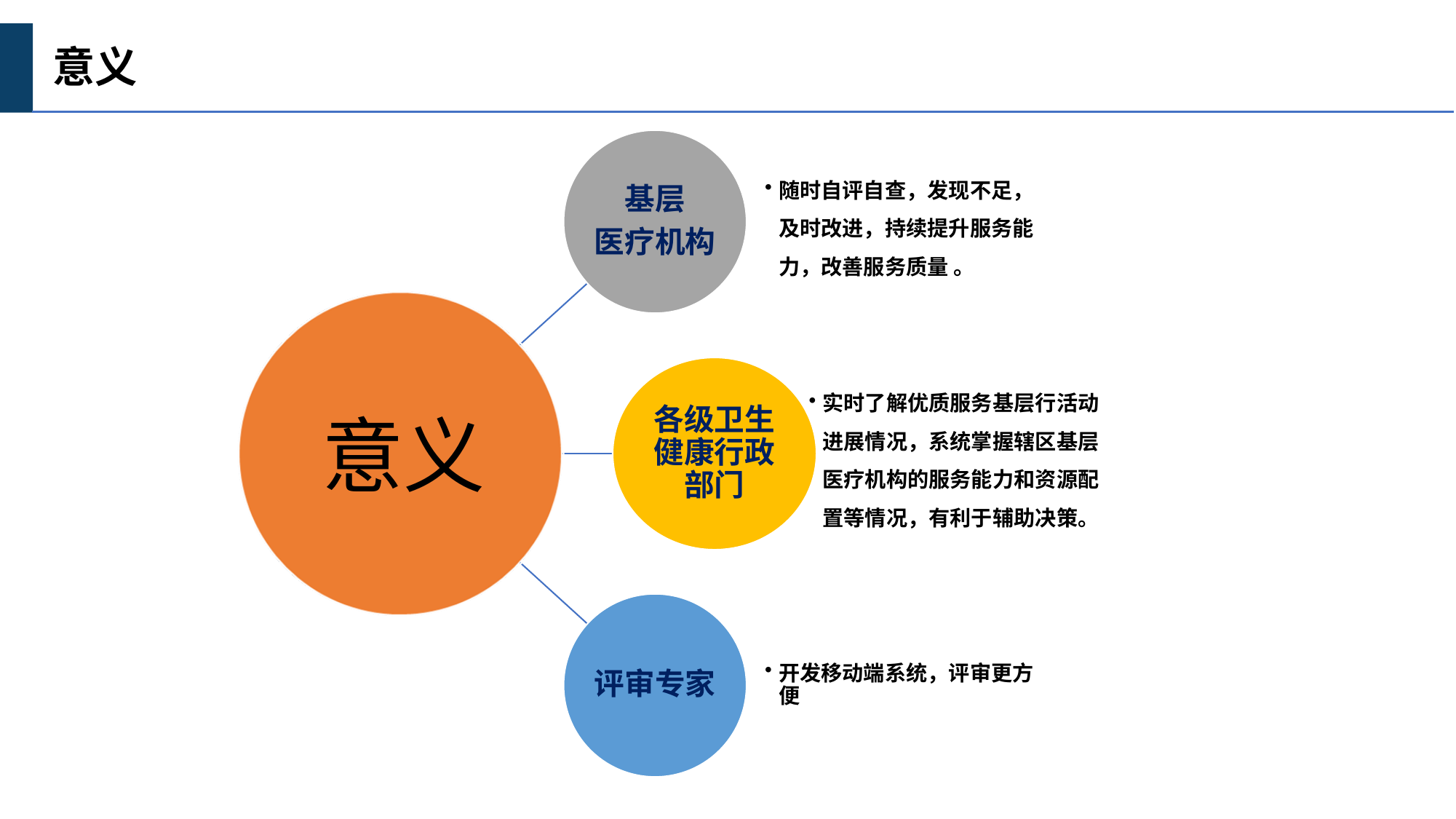

意义
基层
医疗机构
随时自评自查，发现不足，及时改进，持续提升服务能力，改善服务质量 。
各级卫生健康行政部门
实时了解优质服务基层行活动进展情况，系统掌握辖区基层医疗机构的服务能力和资源配置等情况，有利于辅助决策。
评审专家
开发移动端系统，评审更方便

意义